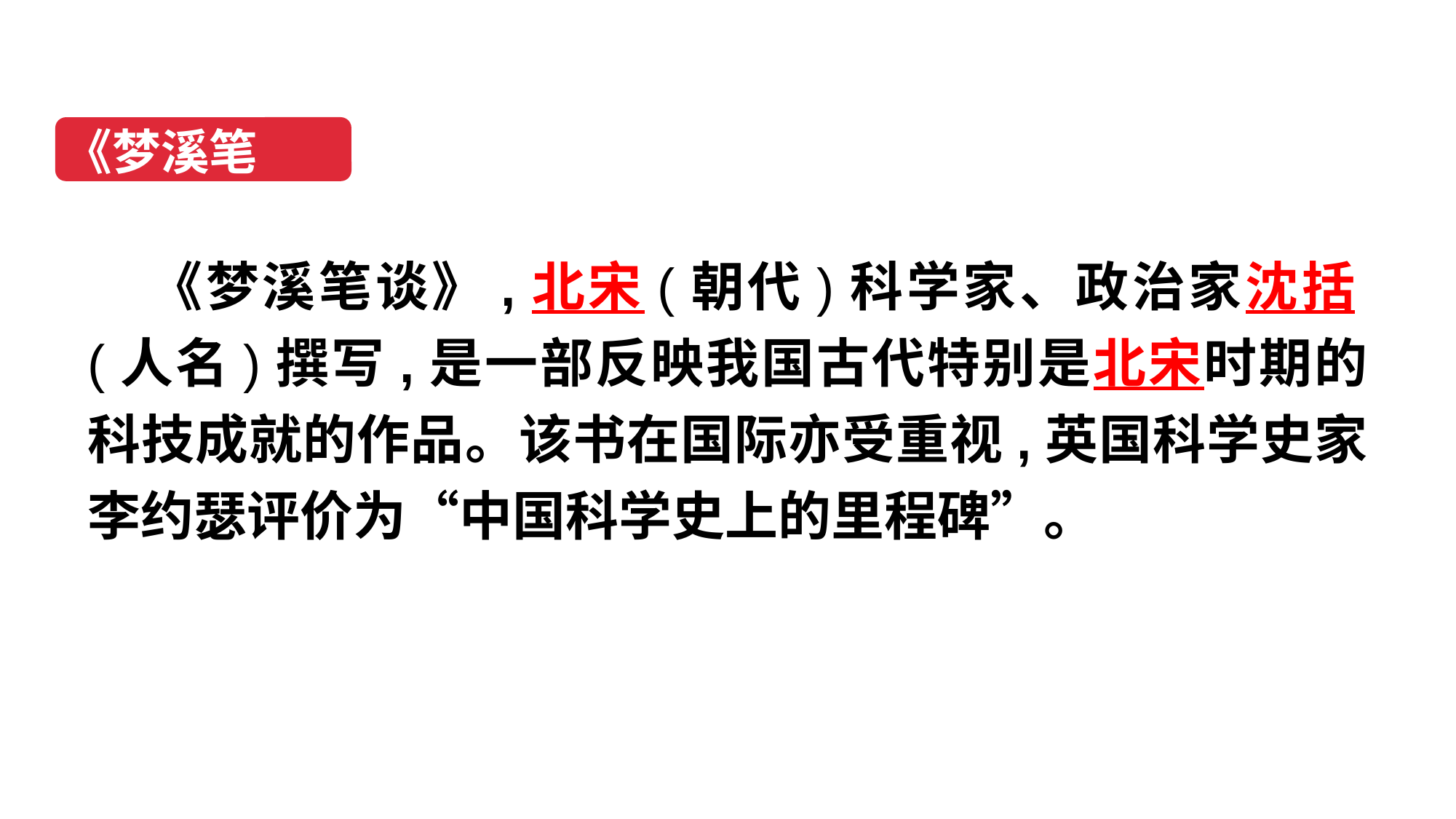

《梦溪笔谈》

   《梦溪笔谈》,北宋(朝代)科学家、政治家沈括(人名)撰写,是一部反映我国古代特别是北宋时期的科技成就的作品。该书在国际亦受重视,英国科学史家李约瑟评价为“中国科学史上的里程碑”。